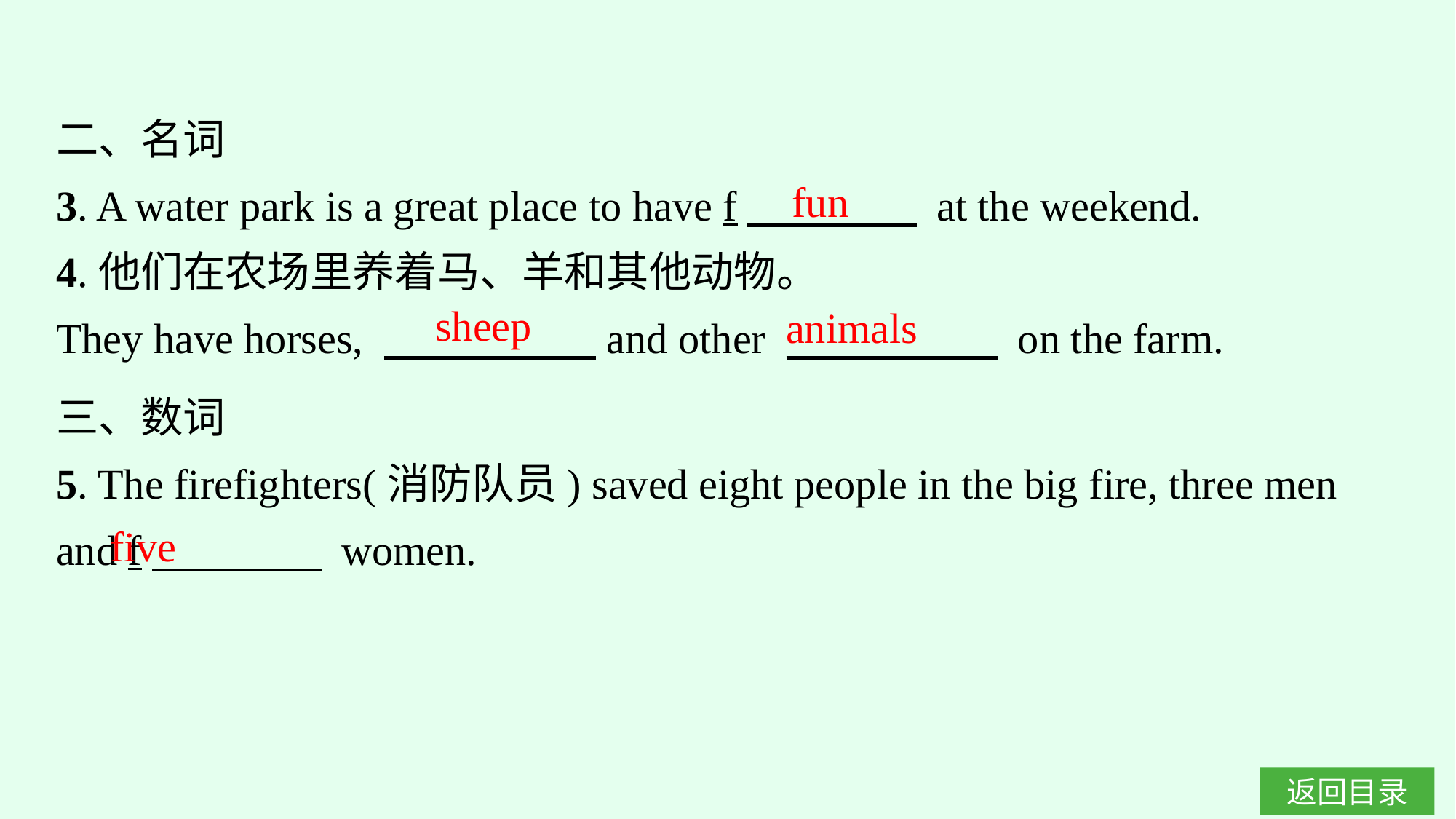

二、名词
3. A water park is a great place to have f　　　　 at the weekend.
4.他们在农场里养着马、羊和其他动物。
They have horses, 　　　　　and other 　　　　　 on the farm.
fun
sheep
animals
三、数词
5. The firefighters(消防队员) saved eight people in the big fire, three men and f　　　　 women.
five